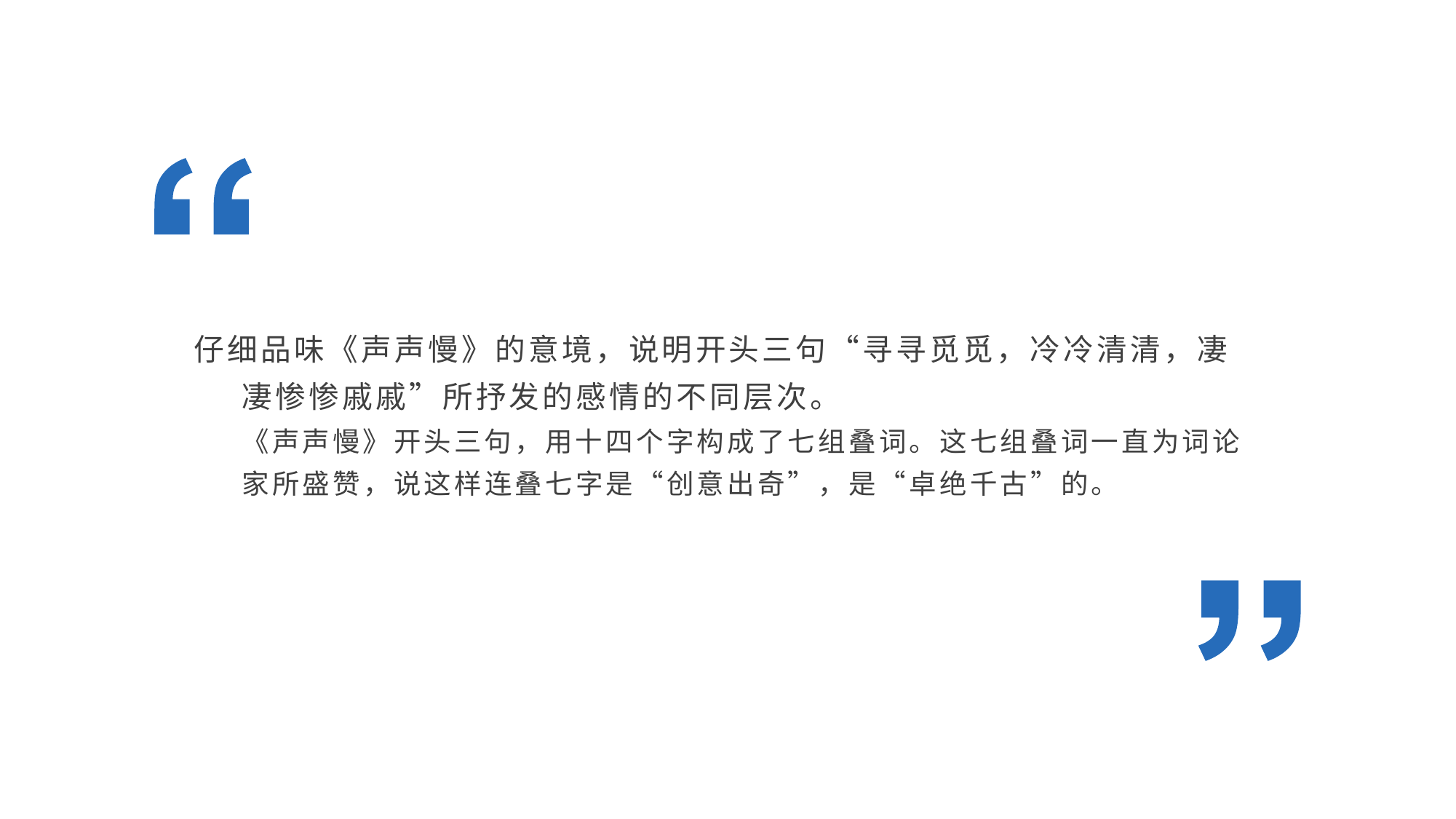

仔细品味《声声慢》的意境，说明开头三句“寻寻觅觅，冷冷清清，凄凄惨惨戚戚”所抒发的感情的不同层次。
《声声慢》开头三句，用十四个字构成了七组叠词。这七组叠词一直为词论家所盛赞，说这样连叠七字是“创意出奇”，是“卓绝千古”的。